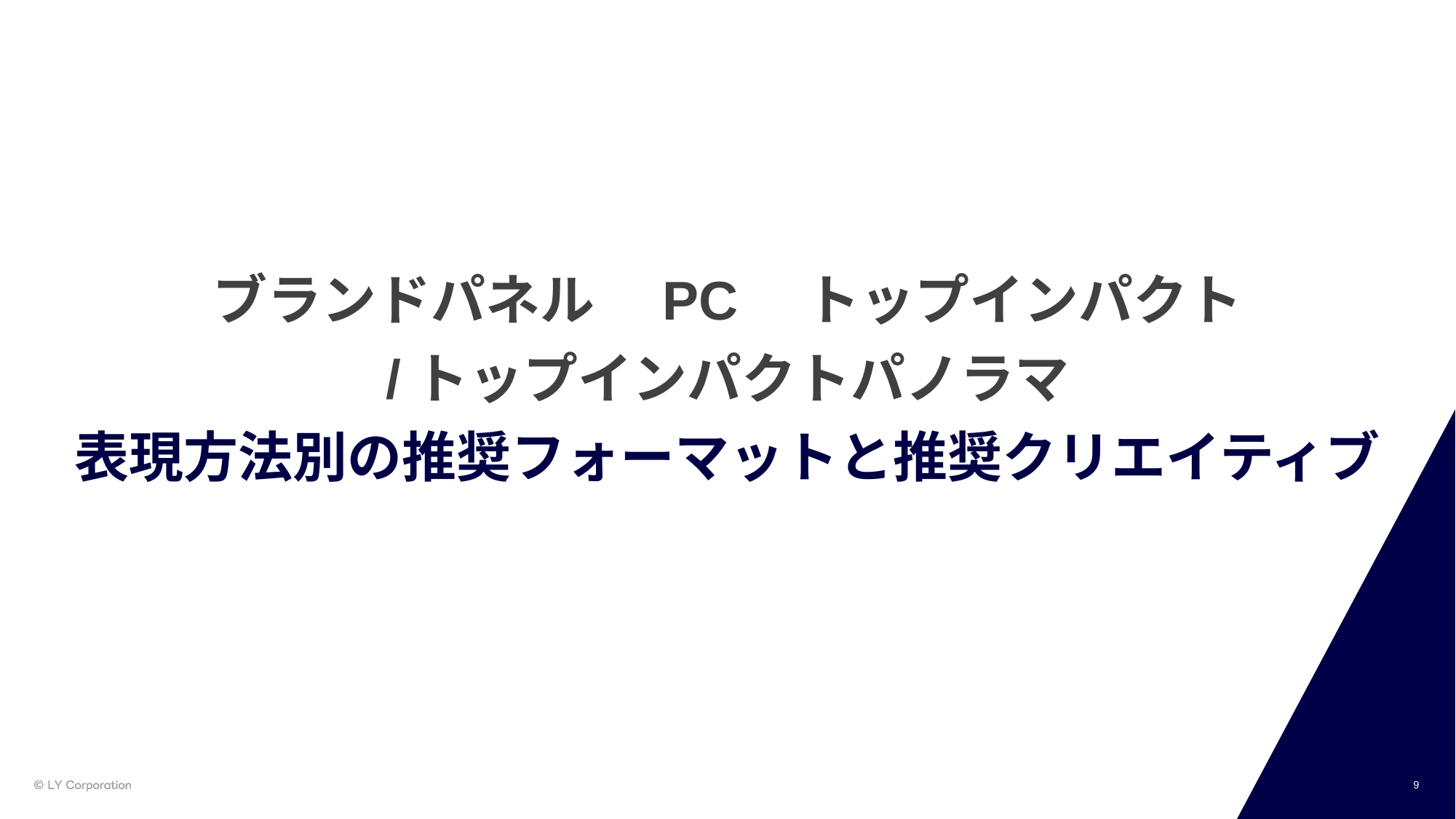

ブランドパネル　PC　トップインパクト
/トップインパクトパノラマ
表現方法別の推奨フォーマットと推奨クリエイティブ